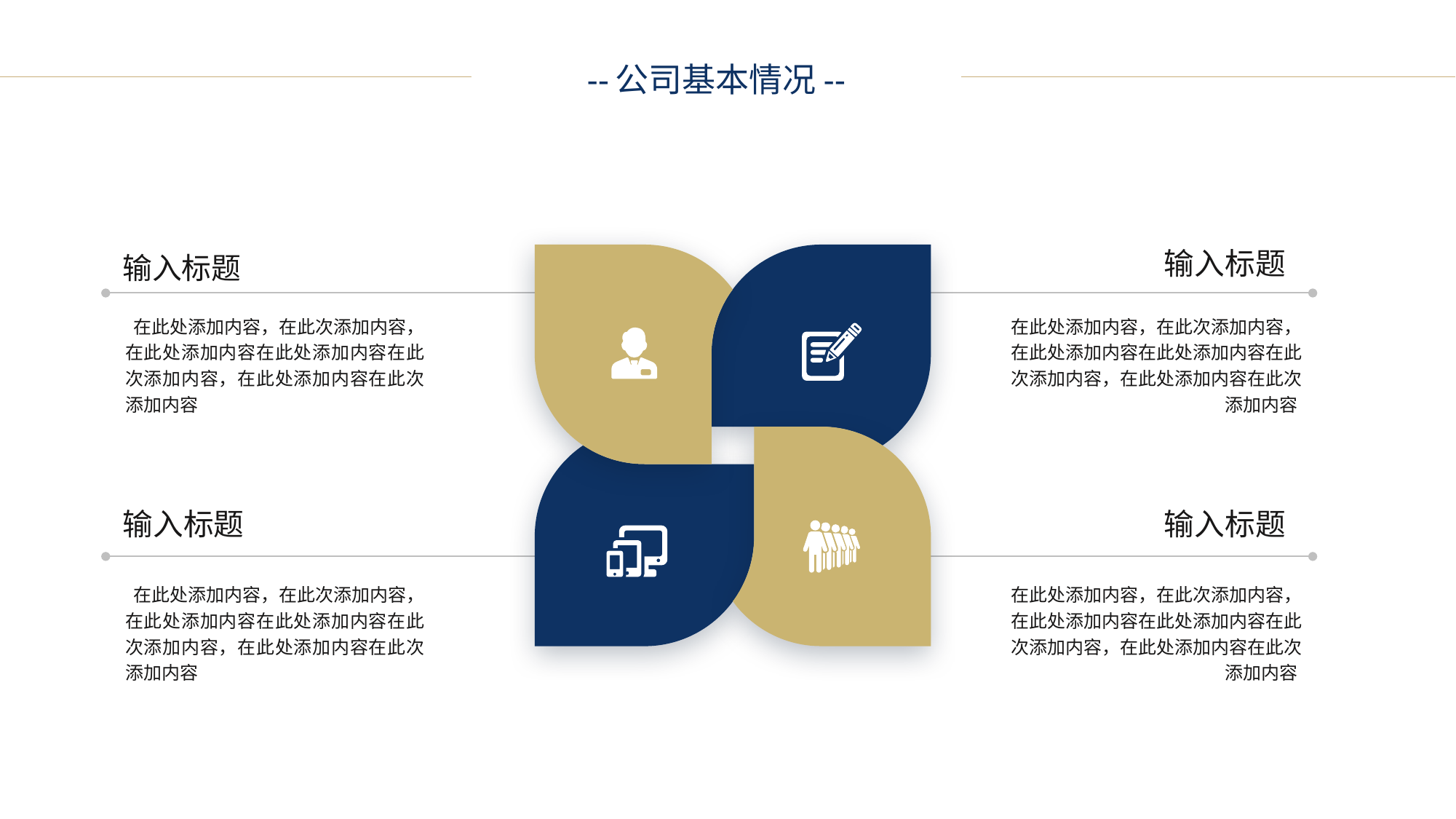

--公司基本情况--
输入标题

输入标题
 在此处添加内容，在此次添加内容，在此处添加内容在此处添加内容在此次添加内容，在此处添加内容在此次添加内容
 在此处添加内容，在此次添加内容，在此处添加内容在此处添加内容在此次添加内容，在此处添加内容在此次添加内容
输入标题
输入标题
 在此处添加内容，在此次添加内容，在此处添加内容在此处添加内容在此次添加内容，在此处添加内容在此次添加内容
 在此处添加内容，在此次添加内容，在此处添加内容在此处添加内容在此次添加内容，在此处添加内容在此次添加内容